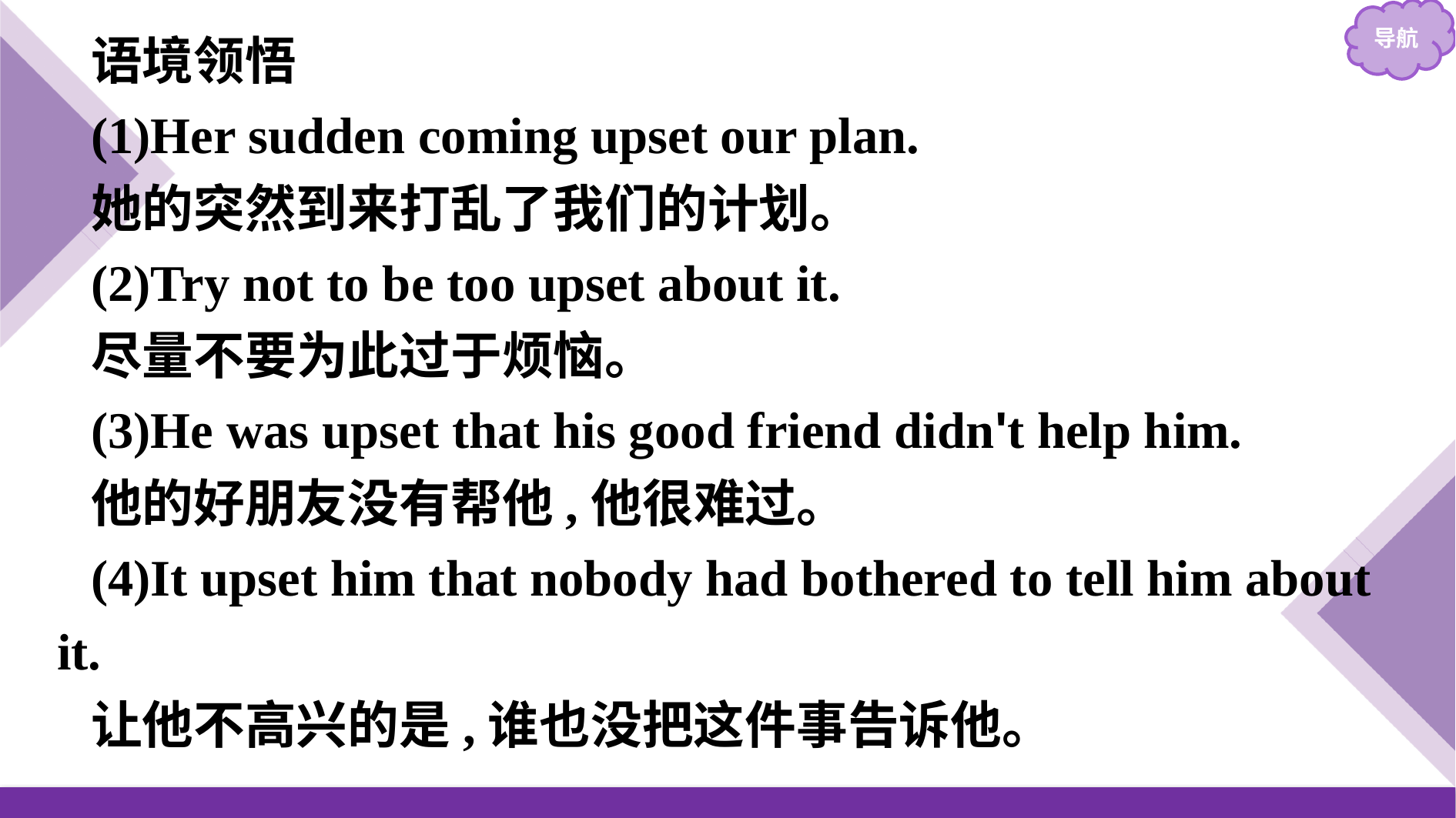

语境领悟
(1)Her sudden coming upset our plan.
她的突然到来打乱了我们的计划。
(2)Try not to be too upset about it.
尽量不要为此过于烦恼。
(3)He was upset that his good friend didn't help him.
他的好朋友没有帮他,他很难过。
(4)It upset him that nobody had bothered to tell him about it.
让他不高兴的是,谁也没把这件事告诉他。